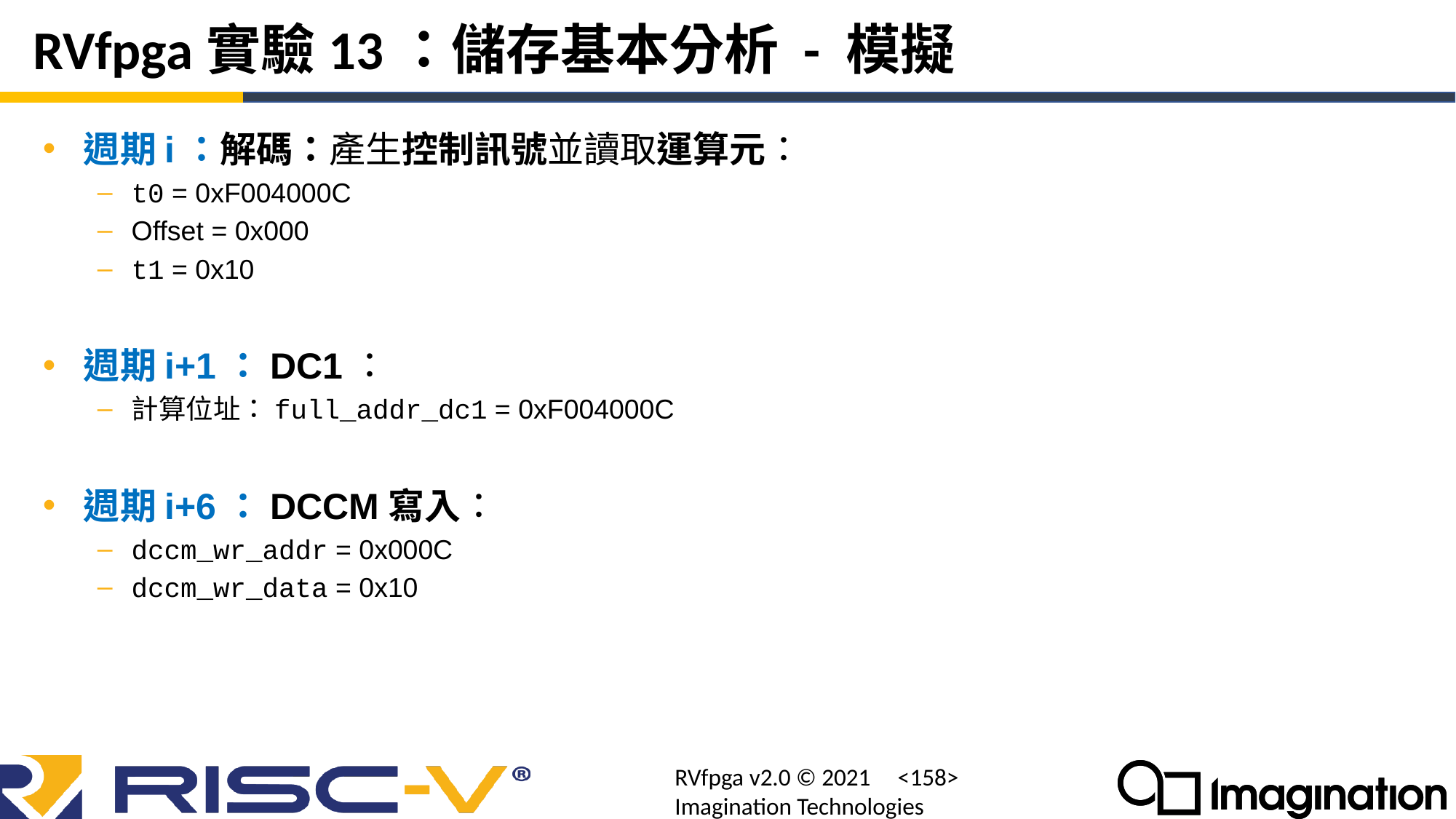

# RVfpga實驗13：儲存基本分析 - 模擬
週期i：解碼：產生控制訊號並讀取運算元：
t0 = 0xF004000C
Offset = 0x000
t1 = 0x10

週期i+1：DC1：
計算位址：full_addr_dc1 = 0xF004000C

週期i+6：DCCM寫入：
dccm_wr_addr = 0x000C
dccm_wr_data = 0x10